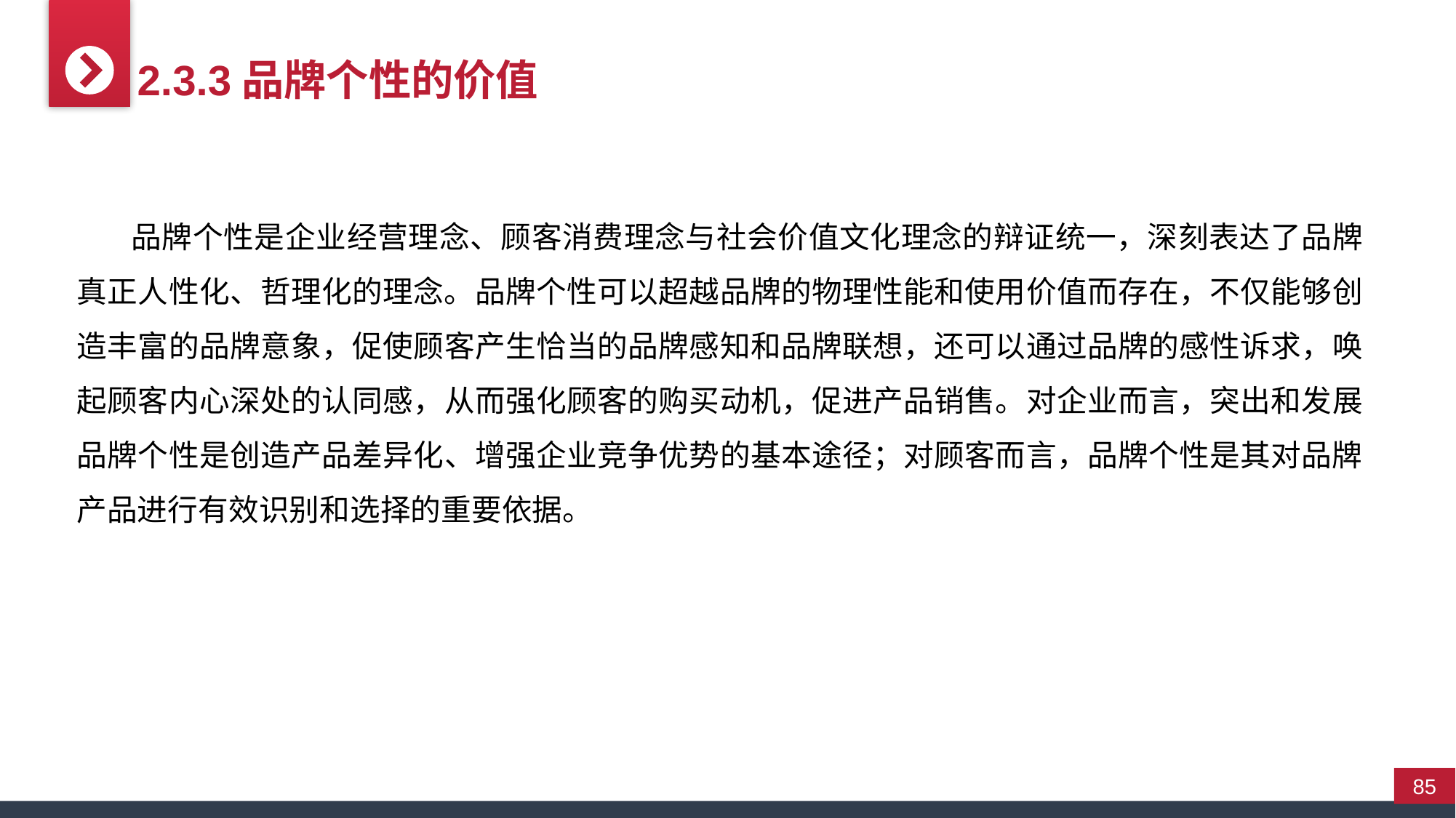

2.3.3品牌个性的价值
品牌个性是企业经营理念、顾客消费理念与社会价值文化理念的辩证统一，深刻表达了品牌真正人性化、哲理化的理念。品牌个性可以超越品牌的物理性能和使用价值而存在，不仅能够创造丰富的品牌意象，促使顾客产生恰当的品牌感知和品牌联想，还可以通过品牌的感性诉求，唤起顾客内心深处的认同感，从而强化顾客的购买动机，促进产品销售。对企业而言，突出和发展品牌个性是创造产品差异化、增强企业竞争优势的基本途径；对顾客而言，品牌个性是其对品牌产品进行有效识别和选择的重要依据。